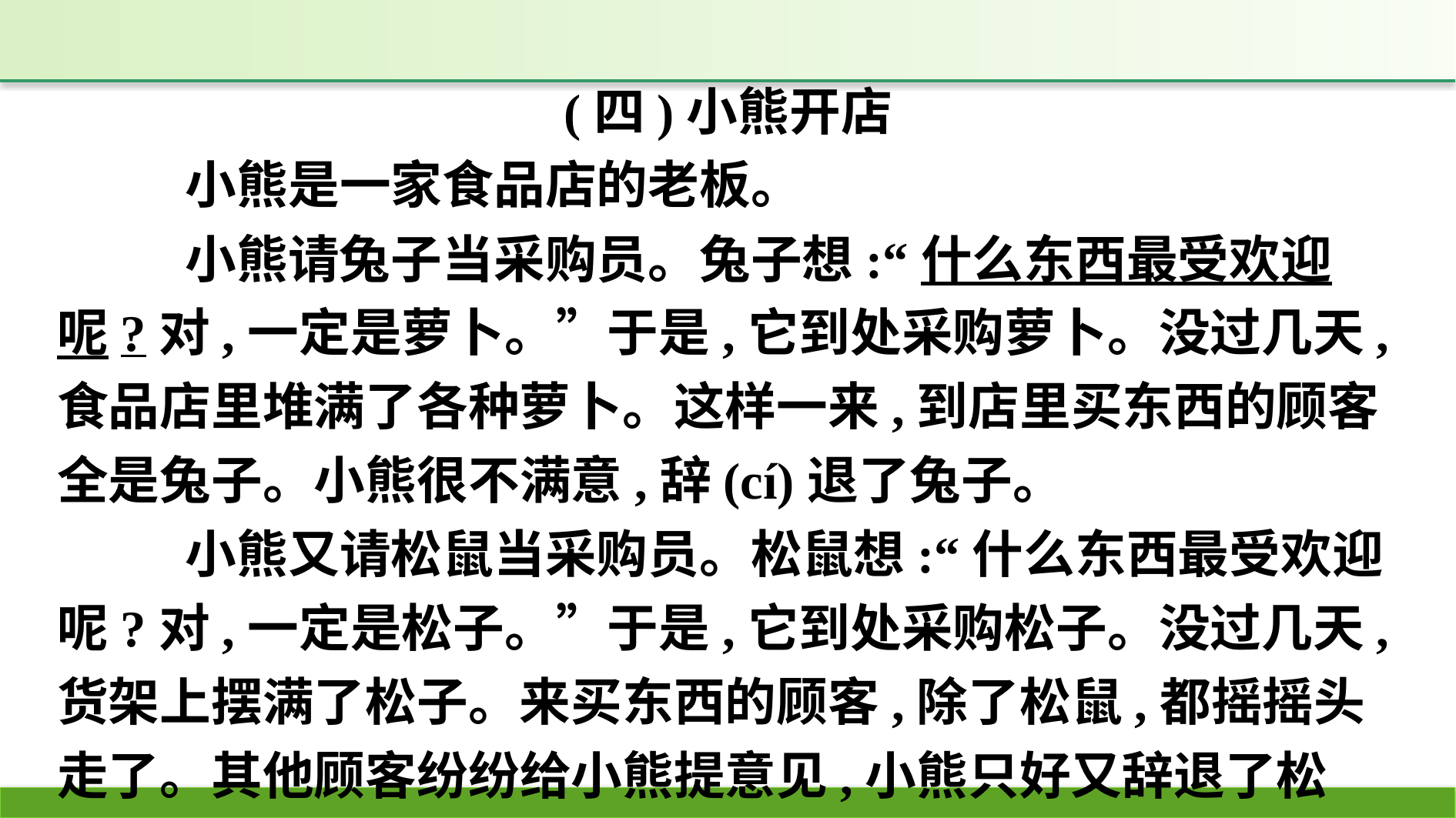

(四)小熊开店
小熊是一家食品店的老板。
小熊请兔子当采购员。兔子想:“什么东西最受欢迎呢?对,一定是萝卜。”于是,它到处采购萝卜。没过几天,食品店里堆满了各种萝卜。这样一来,到店里买东西的顾客全是兔子。小熊很不满意,辞(cí)退了兔子。
小熊又请松鼠当采购员。松鼠想:“什么东西最受欢迎呢?对,一定是松子。”于是,它到处采购松子。没过几天,货架上摆满了松子。来买东西的顾客,除了松鼠,都摇摇头走了。其他顾客纷纷给小熊提意见,小熊只好又辞退了松鼠。